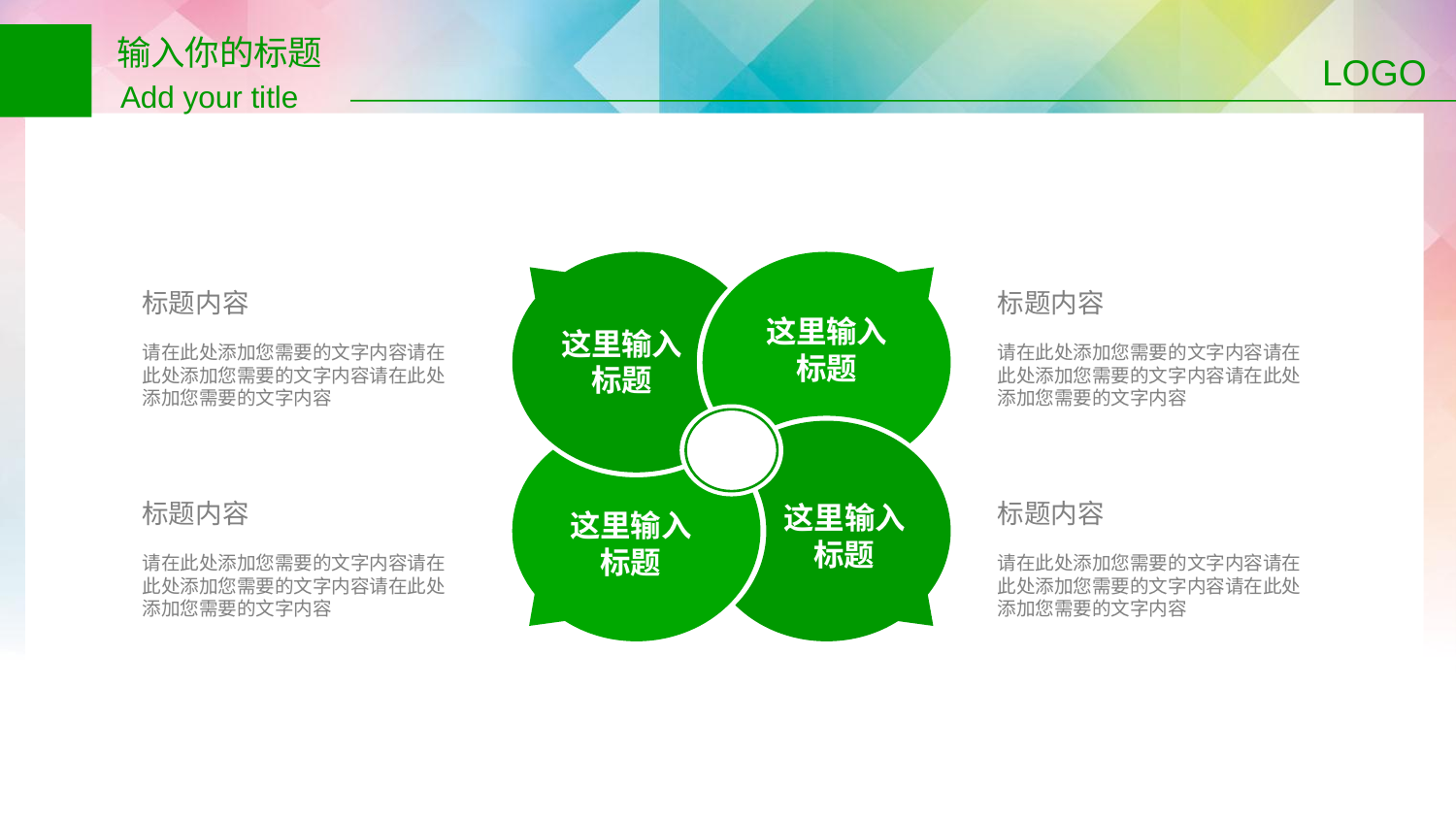

输入你的标题
Add your title
LOGO

这里输入标题
这里输入标题

标题

这里输入标题
这里输入标题
标题内容

请在此处添加您需要的文字内容请在此处添加您需要的文字内容请在此处添加您需要的文字内容
标题内容

请在此处添加您需要的文字内容请在此处添加您需要的文字内容请在此处添加您需要的文字内容
标题内容

请在此处添加您需要的文字内容请在此处添加您需要的文字内容请在此处添加您需要的文字内容
标题内容

请在此处添加您需要的文字内容请在此处添加您需要的文字内容请在此处添加您需要的文字内容